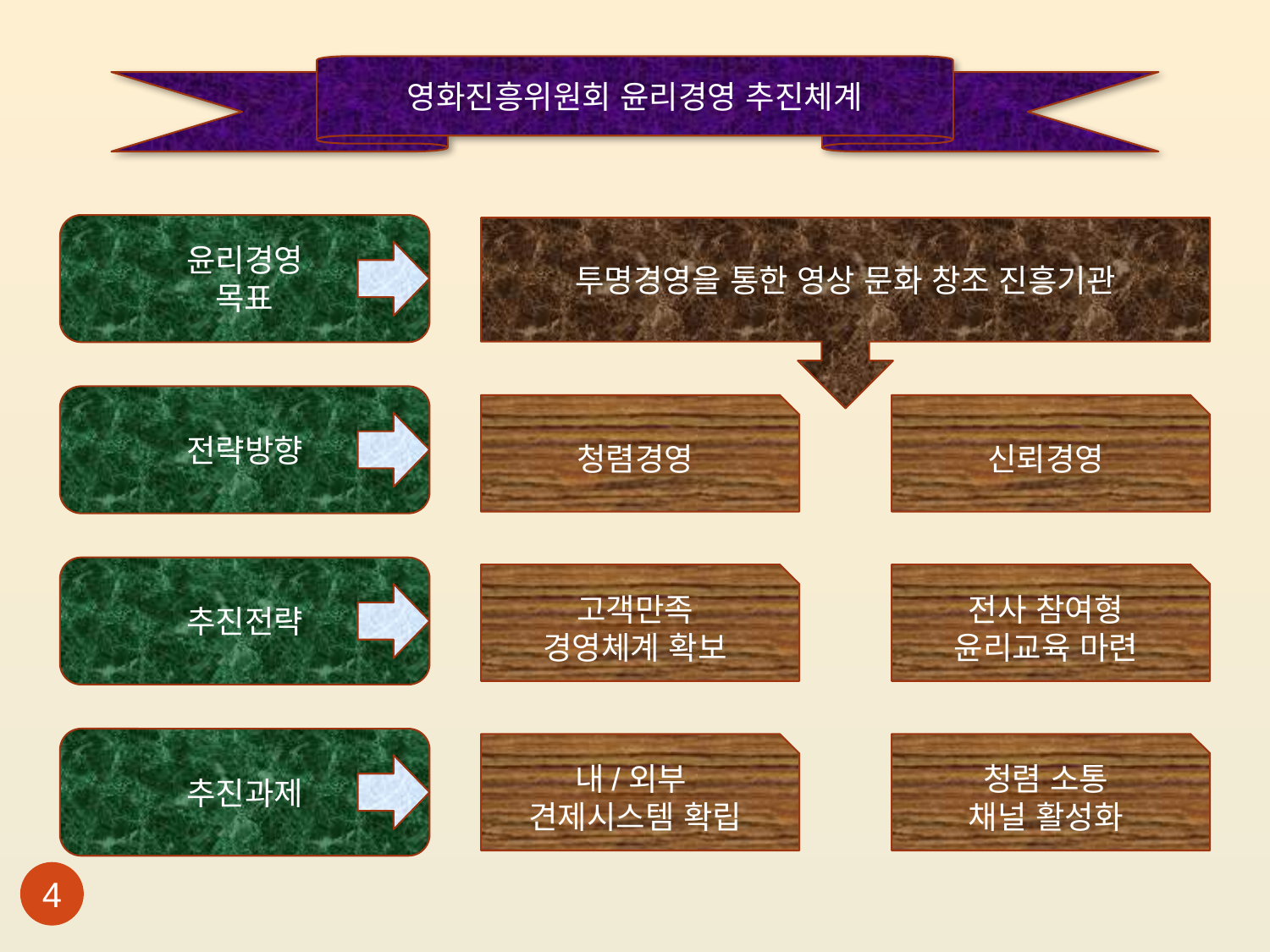

영화진흥위원회 윤리경영 추진체계
윤리경영
목표
투명경영을 통한 영상 문화 창조 진흥기관

전략방향
청렴경영
신뢰경영

추진전략
고객만족
경영체계 확보
전사 참여형
윤리교육 마련

추진과제
내/외부
견제시스템 확립
청렴 소통
채널 활성화

4